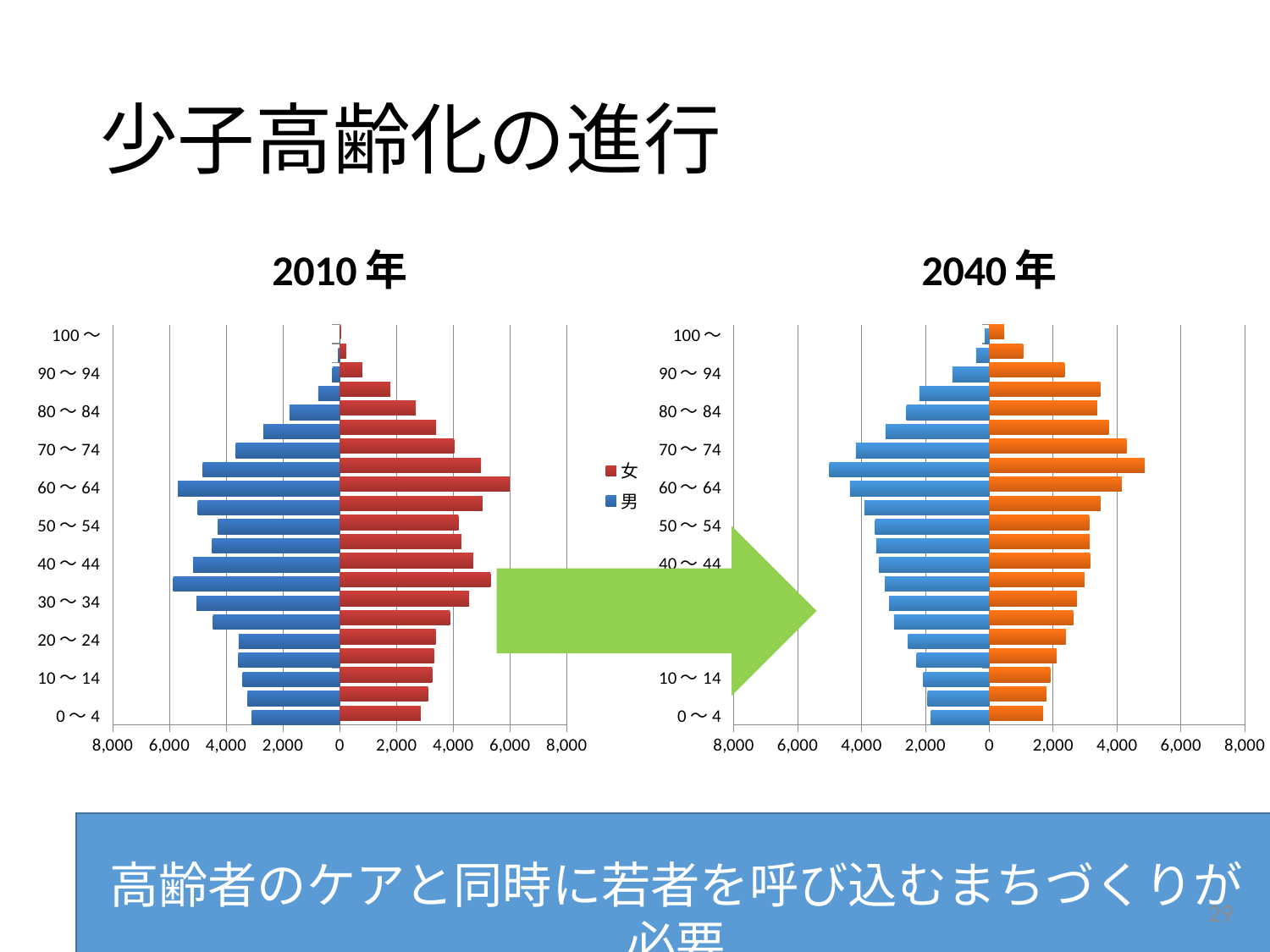

# 少子高齢化の進行

### Chart: 2010年

| Category | 男 | 女 |
|---|---|---|
| 0〜4 | -3099.0 | 2852.0 |
| 5〜9 | -3248.0 | 3112.0 |
| 10〜14 | -3420.0 | 3258.0 |
| 15〜19 | -3575.0 | 3323.0 |
| 20～24 | -3563.0 | 3383.0 |
| 25～29 | -4462.0 | 3885.0 |
| 30～34 | -5046.0 | 4563.0 |
| 35～39 | -5866.0 | 5312.0 |
| 40～44 | -5162.0 | 4702.0 |
| 45～49 | -4499.0 | 4287.0 |
| 50～54 | -4291.0 | 4183.0 |
| 55～59 | -5004.0 | 5028.0 |
| 60～64 | -5706.0 | 5986.0 |
| 65～69 | -4827.0 | 4980.0 |
| 70～74 | -3664.0 | 4033.0 |
| 75～79 | -2687.0 | 3395.0 |
| 80～84 | -1772.0 | 2685.0 |
| 85～89 | -755.0 | 1786.0 |
| 90～94 | -257.0 | 797.0 |
| 95～99 | -59.0 | 229.0 |
| 100～ | -7.0 | 35.0 |

### Chart: 2040年

| Category | 男 | 女 |
|---|---|---|
| 0〜4 | -1826.23496694259 | 1686.839558898532 |
| 5〜9 | -1934.37193610239 | 1792.275209485701 |
| 10〜14 | -2068.18708601198 | 1904.617846760933 |
| 15〜19 | -2273.91868216484 | 2112.682015655532 |
| 20～24 | -2541.29522951735 | 2394.74059238324 |
| 25～29 | -2984.07227849235 | 2632.304975273403 |
| 30～34 | -3134.98659949835 | 2750.491952648888 |
| 35～39 | -3270.75721313024 | 2978.285251920227 |
| 40～44 | -3458.96219383644 | 3160.115428287052 |
| 45～49 | -3540.68040935505 | 3147.58540535671 |
| 50～54 | -3573.45513286388 | 3128.264268853456 |
| 55～59 | -3917.188667618724 | 3485.089799791969 |
| 60～64 | -4363.41260558847 | 4145.088987988448 |
| 65～69 | -5008.26206340154 | 4871.904025010942 |
| 70～74 | -4181.59679642185 | 4298.59436333825 |
| 75～79 | -3249.49012918032 | 3739.70758446338 |
| 80～84 | -2595.3890711486 | 3377.476825158873 |
| 85～89 | -2188.4712666029 | 3470.776297676095 |
| 90～94 | -1157.42293831839 | 2356.979647689313 |
| 95～99 | -416.43946729616 | 1058.648223666985 |
| 100～ | -140.826578489845 | 466.5310308299671 |
高齢者のケアと同時に若者を呼び込むまちづくりが必要
29